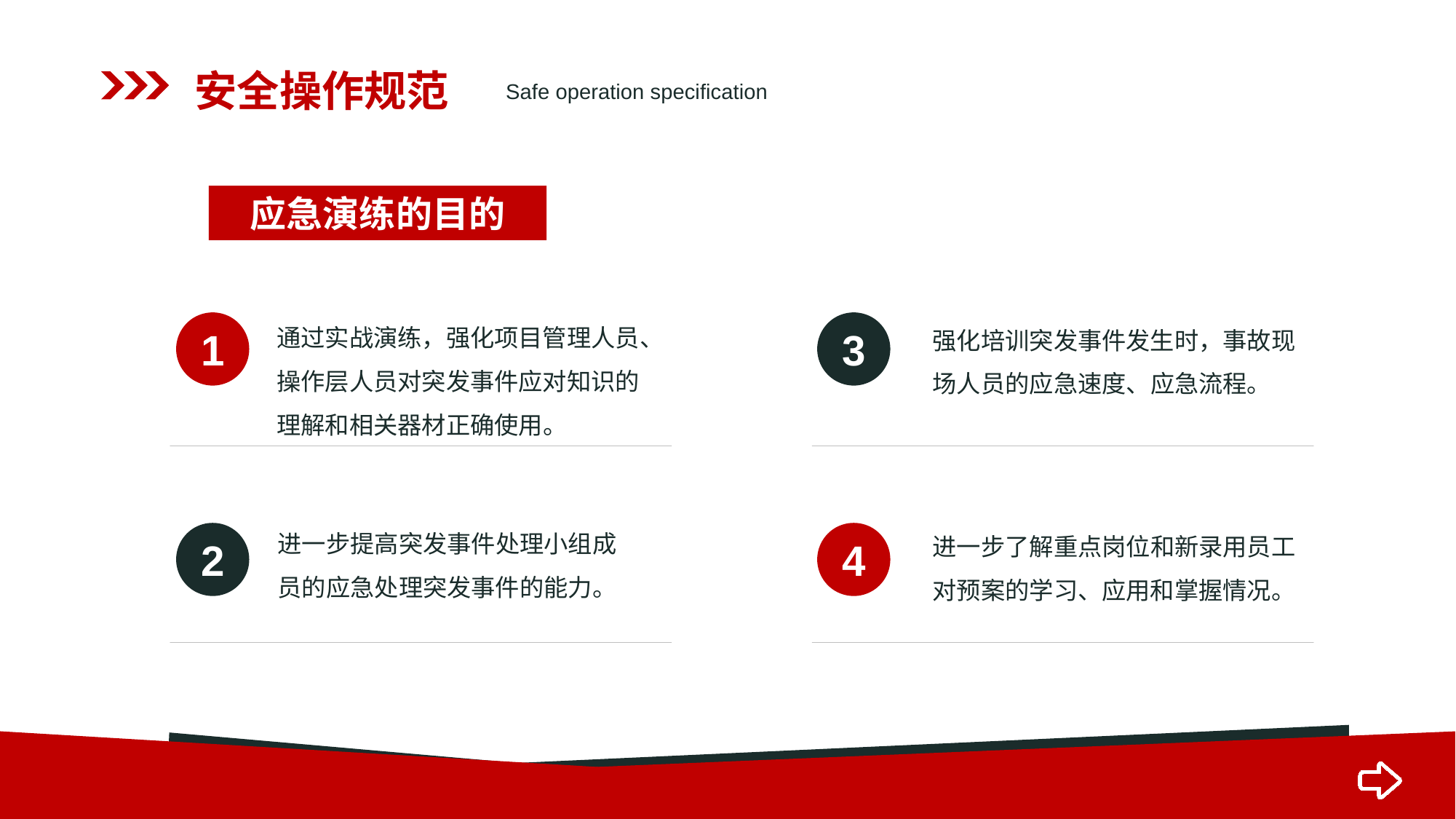

安全操作规范

Safe operation specification
应急演练的目的
通过实战演练，强化项目管理人员、操作层人员对突发事件应对知识的理解和相关器材正确使用。
强化培训突发事件发生时，事故现场人员的应急速度、应急流程。
1
3

进一步提高突发事件处理小组成员的应急处理突发事件的能力。
进一步了解重点岗位和新录用员工对预案的学习、应用和掌握情况。
2
4